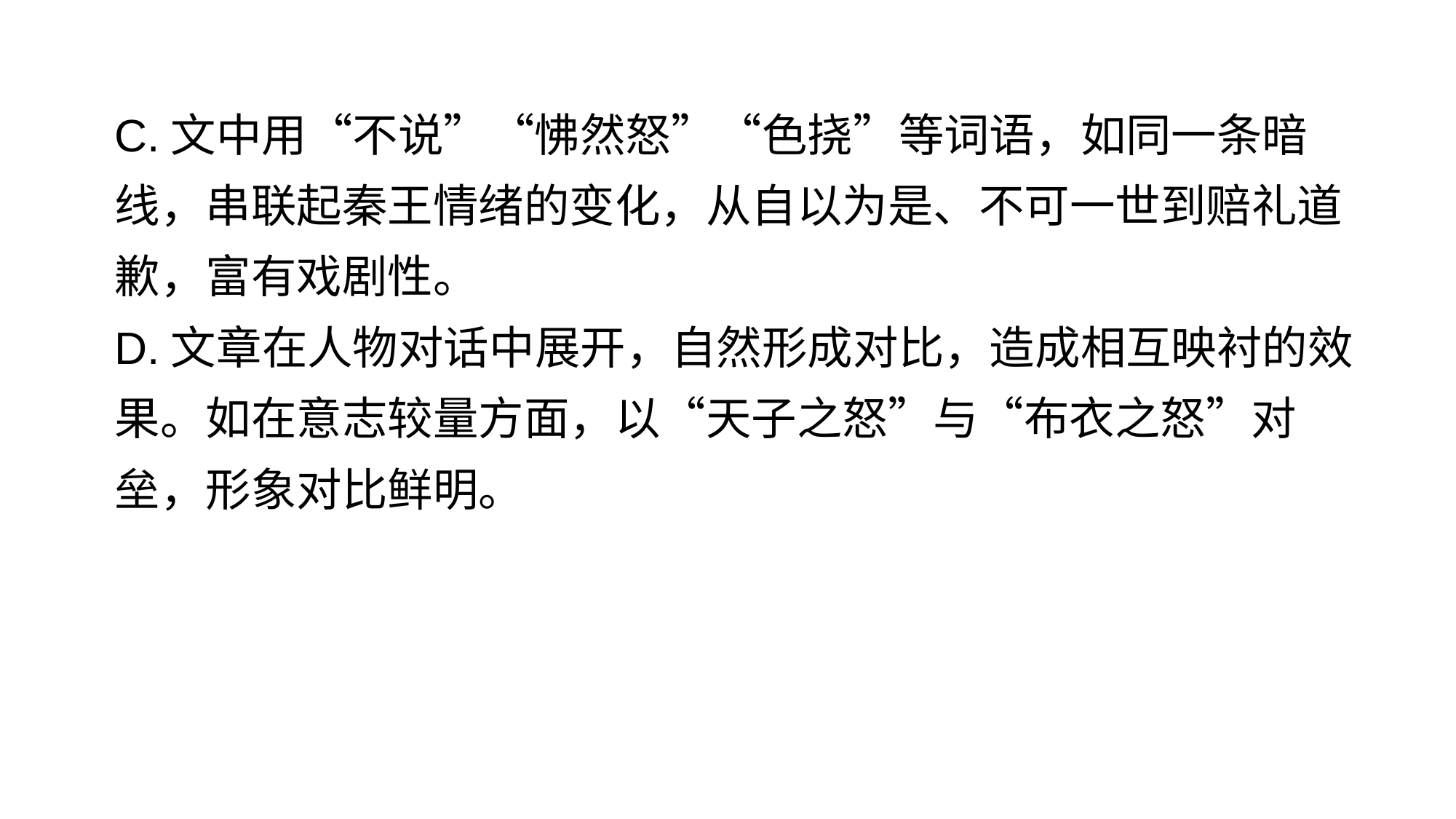

C.文中用“不说”“怫然怒”“色挠”等词语，如同一条暗线，串联起秦王情绪的变化，从自以为是、不可一世到赔礼道歉，富有戏剧性。
D.文章在人物对话中展开，自然形成对比，造成相互映衬的效果。如在意志较量方面，以“天子之怒”与“布衣之怒”对垒，形象对比鲜明。